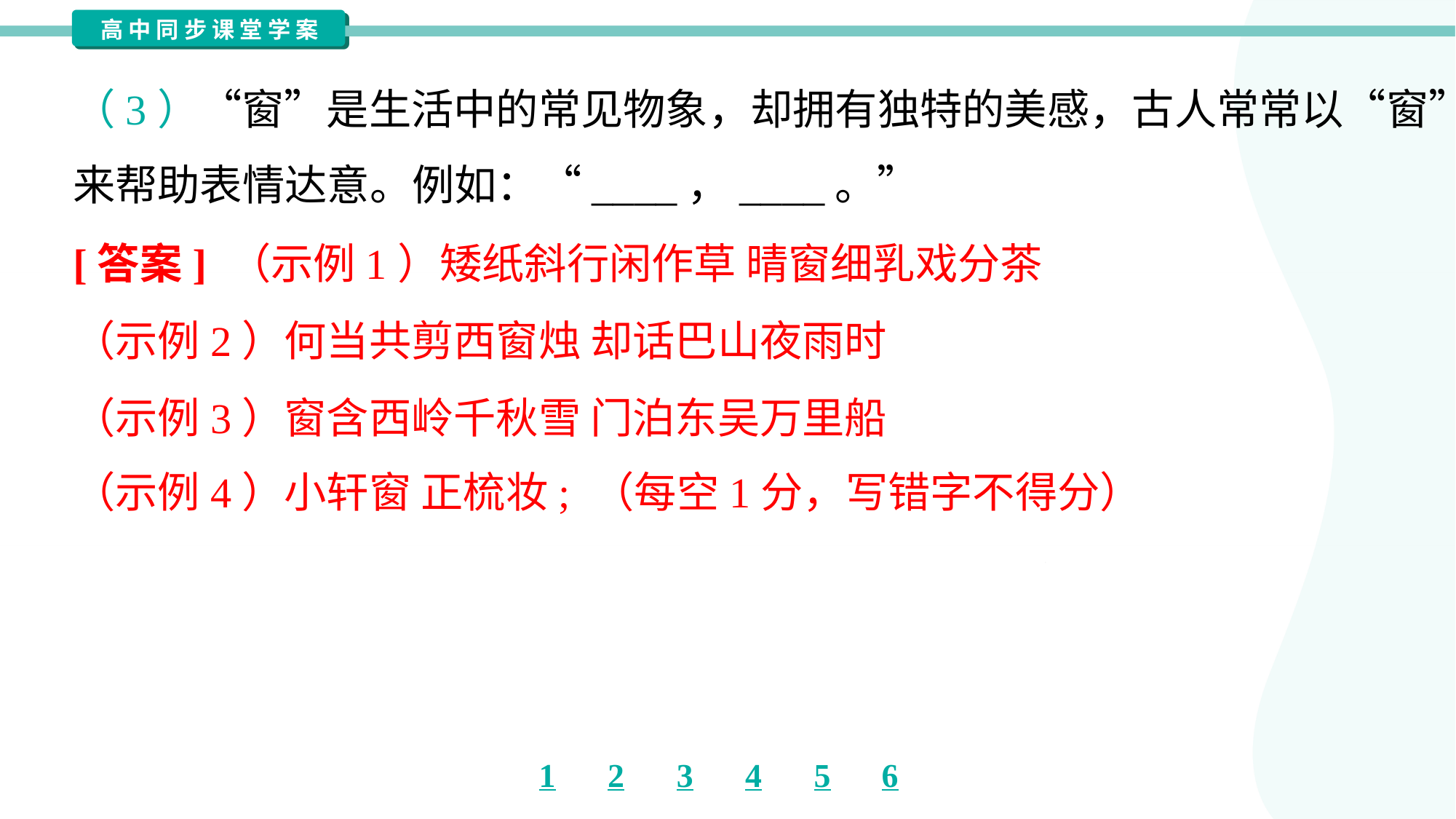

（3）“窗”是生活中的常见物象，却拥有独特的美感，古人常常以“窗”
来帮助表情达意。例如：“____，____。”
[答案] （示例1）矮纸斜行闲作草 晴窗细乳戏分茶
（示例2）何当共剪西窗烛 却话巴山夜雨时
（示例3）窗含西岭千秋雪 门泊东吴万里船
（示例4）小轩窗 正梳妆; （每空1分，写错字不得分）